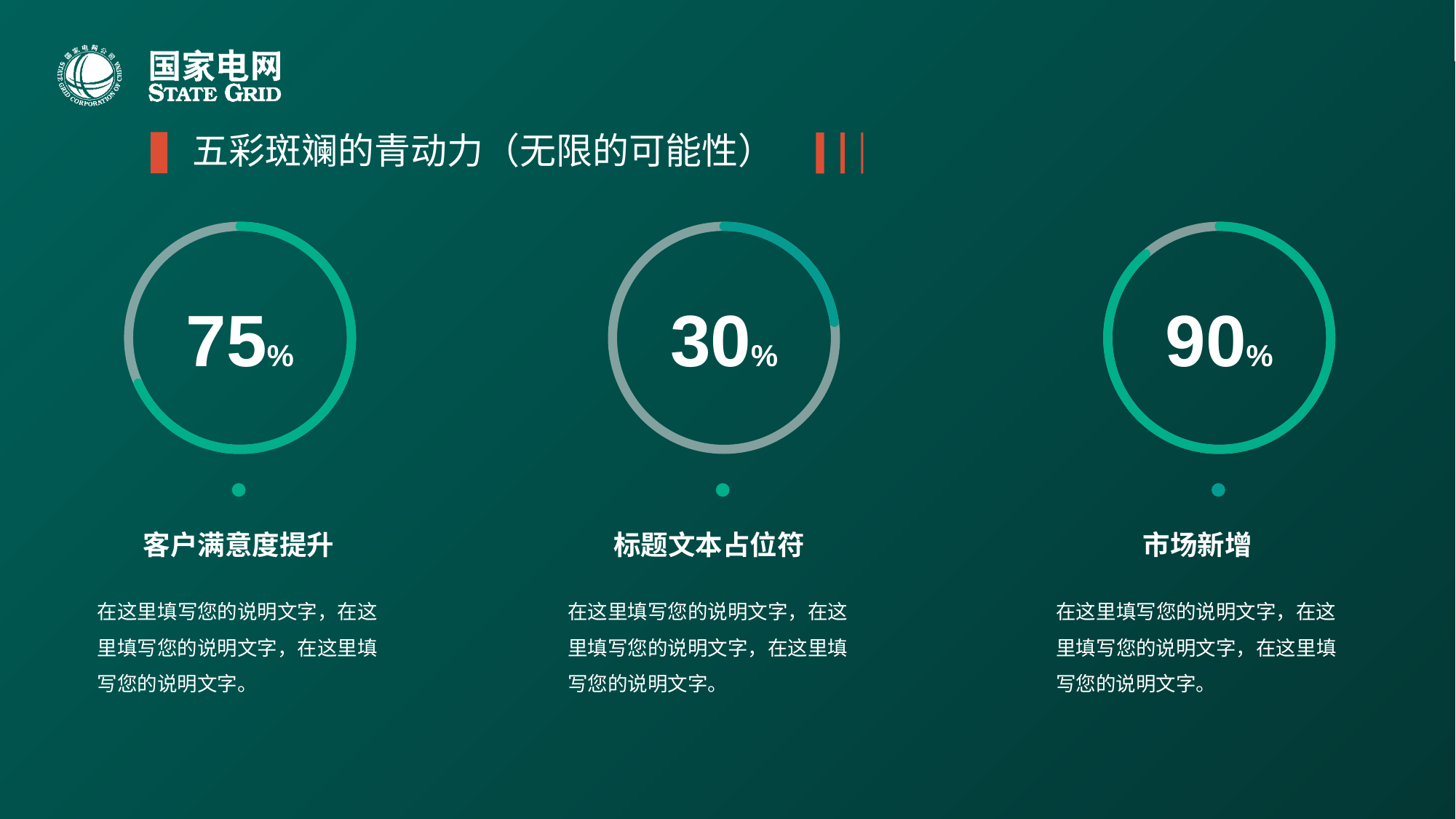

五彩斑斓的青动力（无限的可能性）

75%
30%
90%

客户满意度提升
标题文本占位符
市场新增
在这里填写您的说明文字，在这里填写您的说明文字，在这里填写您的说明文字。
在这里填写您的说明文字，在这里填写您的说明文字，在这里填写您的说明文字。
在这里填写您的说明文字，在这里填写您的说明文字，在这里填写您的说明文字。